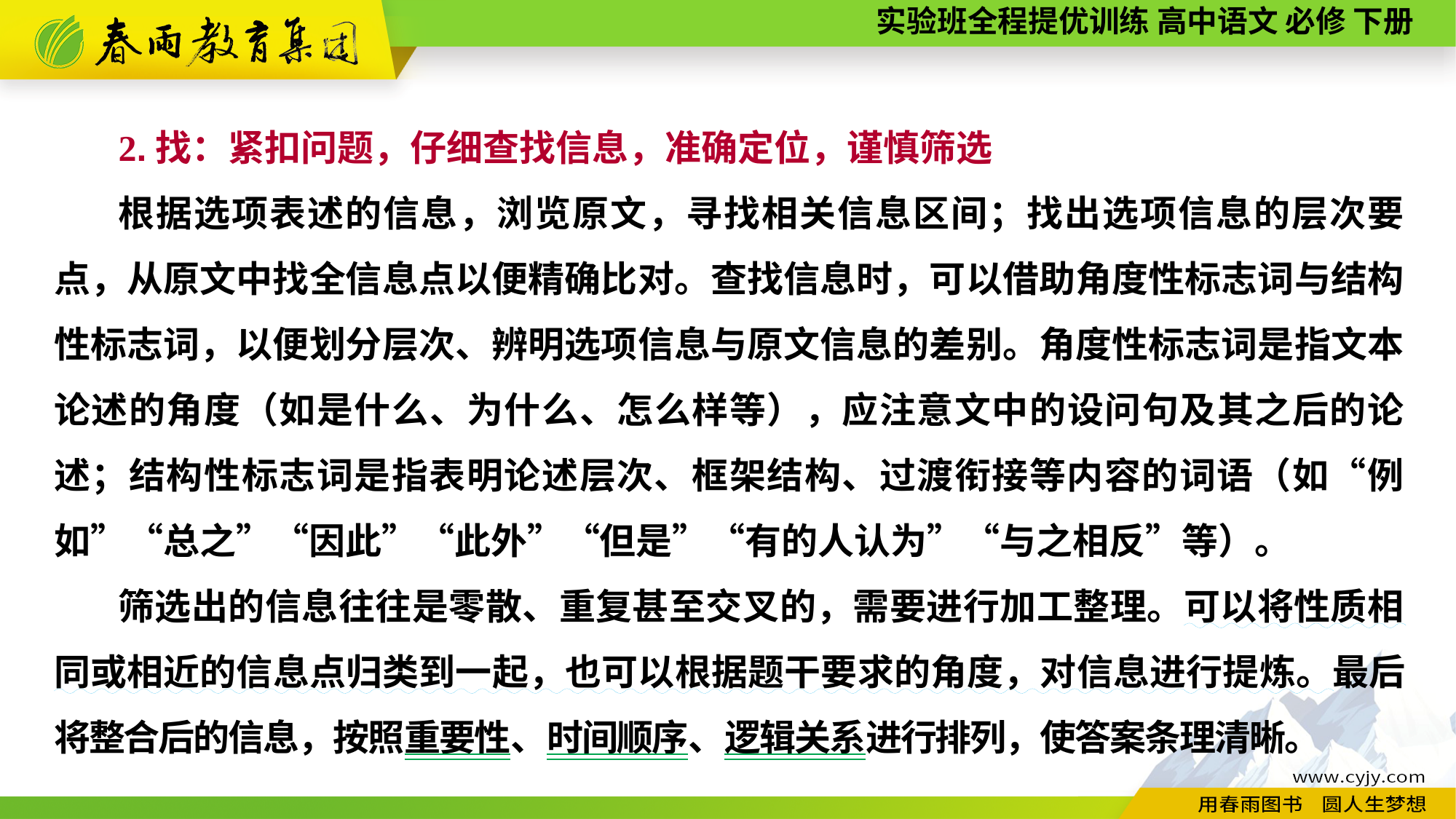

2.找：紧扣问题，仔细查找信息，准确定位，谨慎筛选
根据选项表述的信息，浏览原文，寻找相关信息区间；找出选项信息的层次要点，从原文中找全信息点以便精确比对。查找信息时，可以借助角度性标志词与结构性标志词，以便划分层次、辨明选项信息与原文信息的差别。角度性标志词是指文本论述的角度（如是什么、为什么、怎么样等），应注意文中的设问句及其之后的论述；结构性标志词是指表明论述层次、框架结构、过渡衔接等内容的词语（如“例如”“总之”“因此”“此外”“但是”“有的人认为”“与之相反”等）。
筛选出的信息往往是零散、重复甚至交叉的，需要进行加工整理。可以将性质相同或相近的信息点归类到一起，也可以根据题干要求的角度，对信息进行提炼。最后将整合后的信息，按照重要性、时间顺序、逻辑关系进行排列，使答案条理清晰。